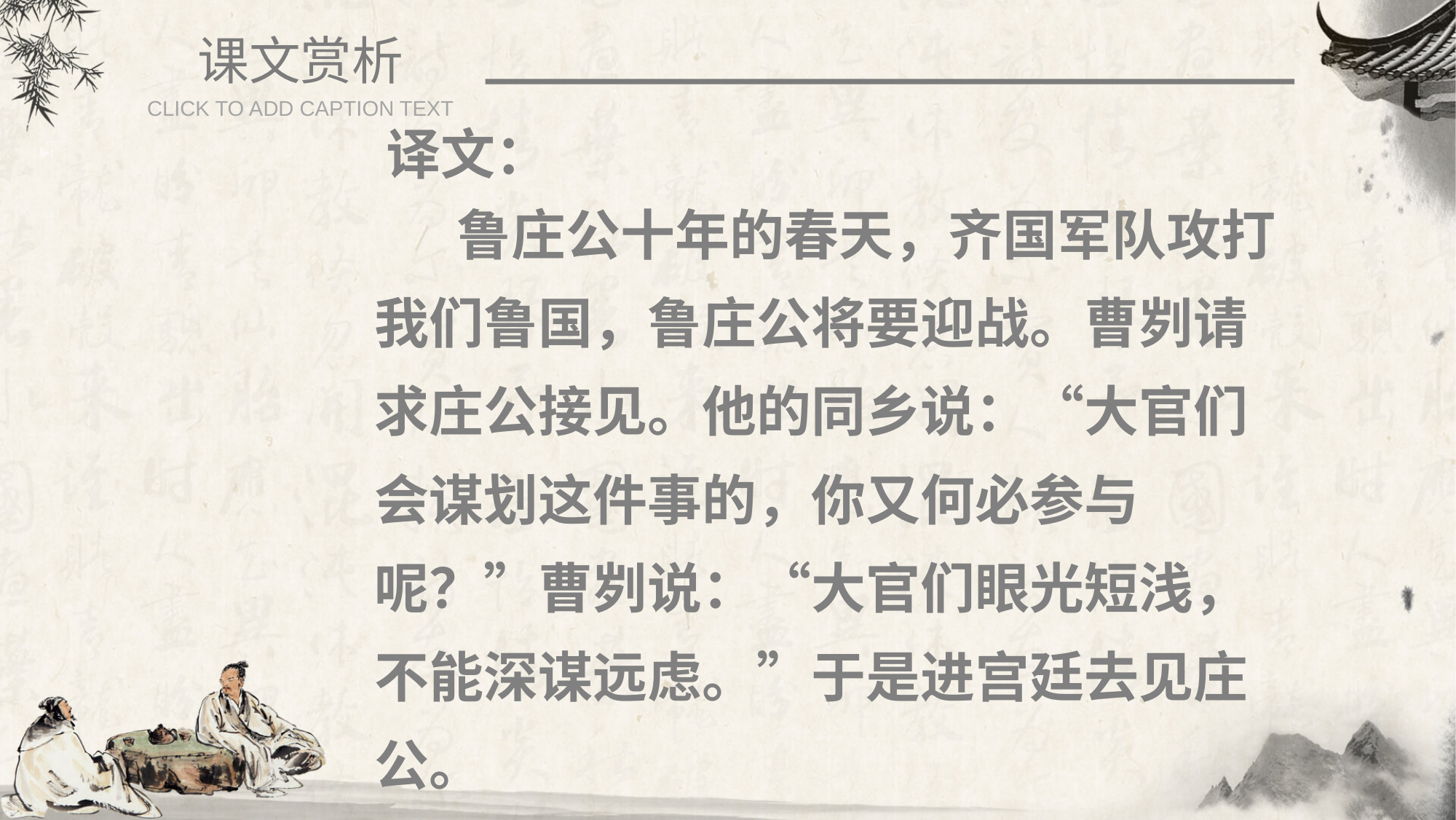

课文赏析

CLICK TO ADD CAPTION TEXT
译文：
   鲁庄公十年的春天，齐国军队攻打我们鲁国，鲁庄公将要迎战。曹刿请求庄公接见。他的同乡说：“大官们会谋划这件事的，你又何必参与呢？”曹刿说：“大官们眼光短浅，不能深谋远虑。”于是进宫廷去见庄公。